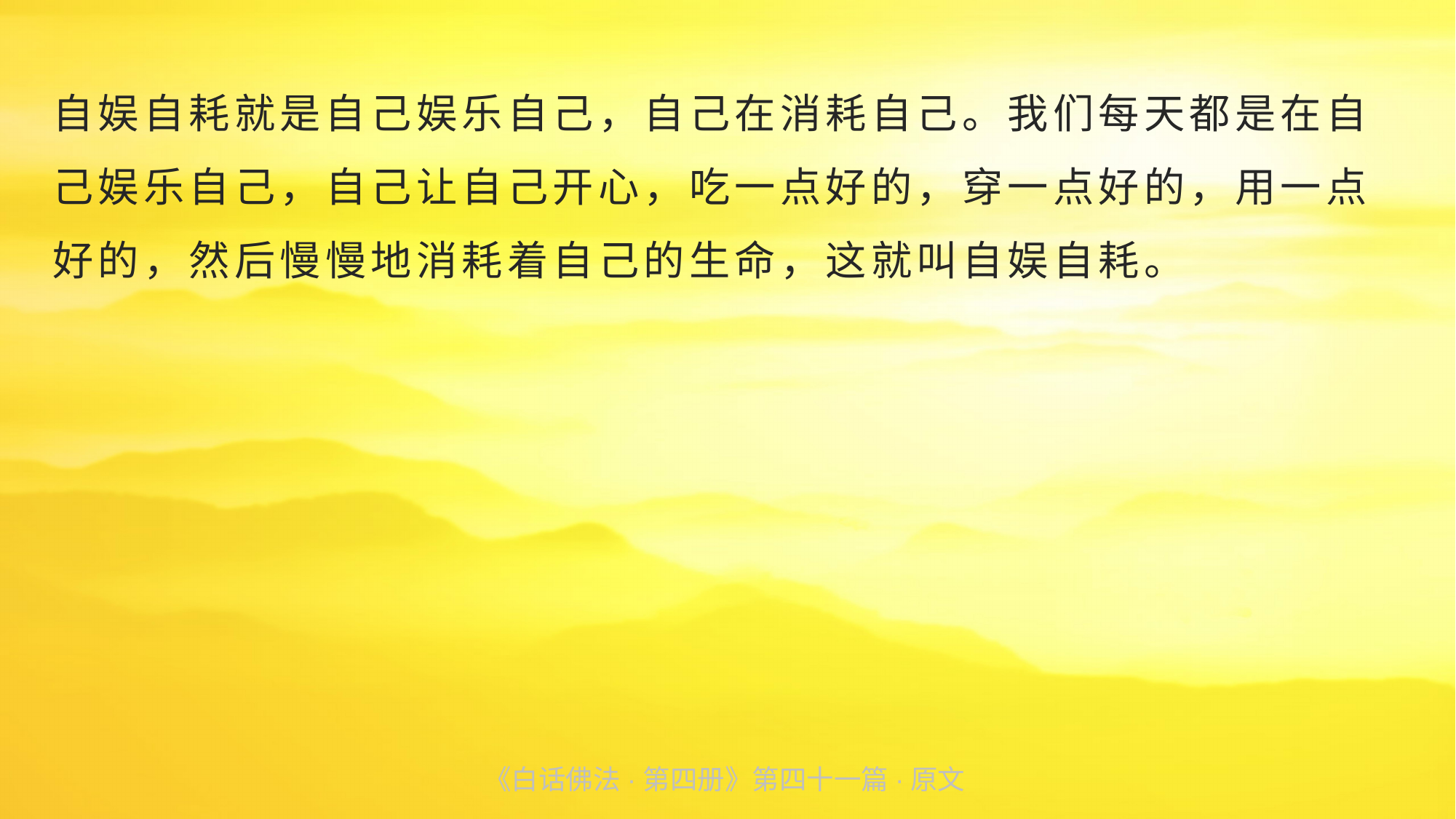

自娱自耗就是自己娱乐自己，自己在消耗自己。我们每天都是在自己娱乐自己，自己让自己开心，吃一点好的，穿一点好的，用一点好的，然后慢慢地消耗着自己的生命，这就叫自娱自耗。

《白话佛法·第四册》第四十一篇·原文